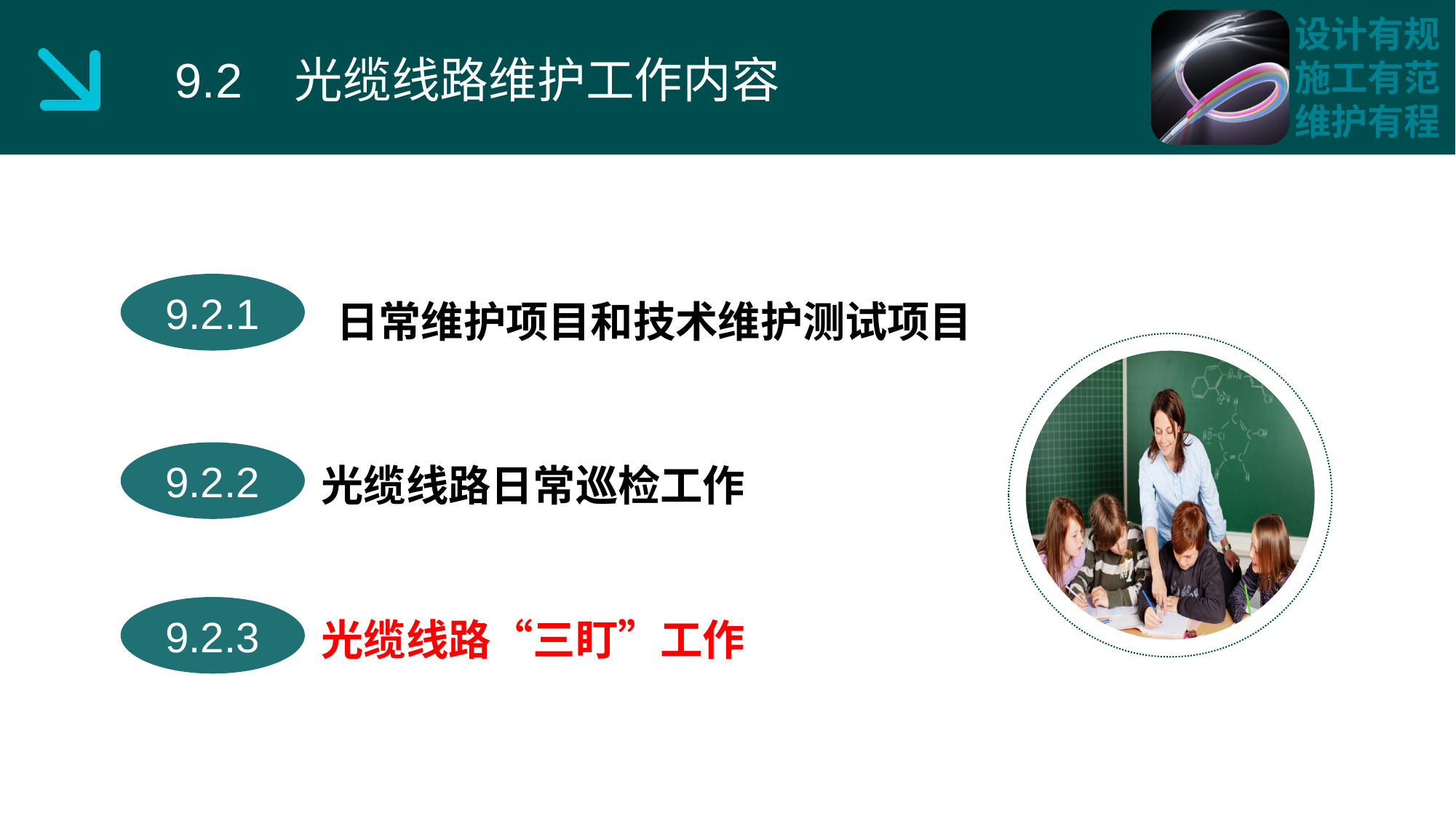

9.2   光缆线路维护工作内容

日常维护项目和技术维护测试项目
9.2.1

光缆线路日常巡检工作
9.2.2
光缆线路“三盯”工作
9.2.3